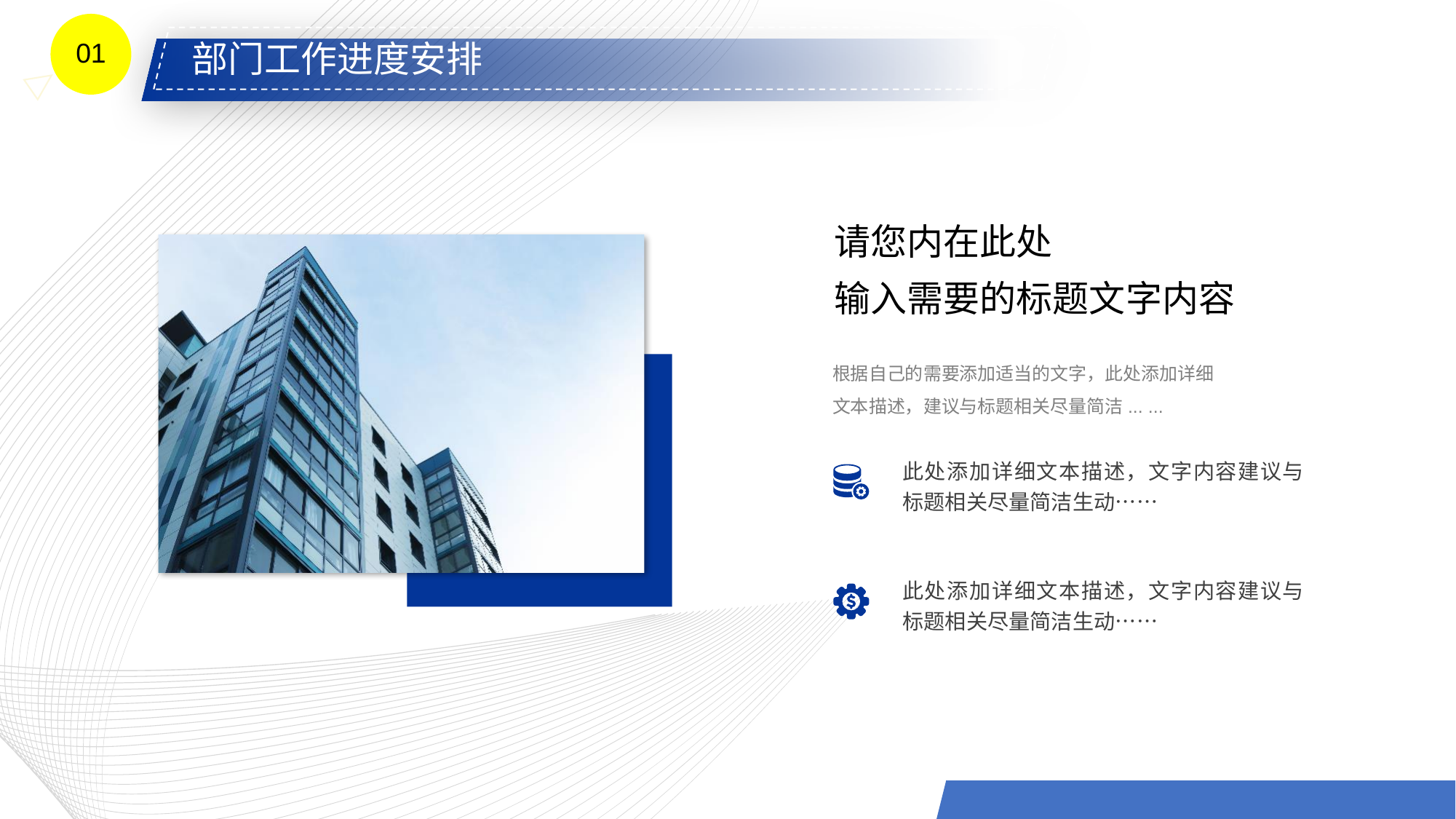

01
部门工作进度安排
请您内在此处
输入需要的标题文字内容

根据自己的需要添加适当的文字，此处添加详细文本描述，建议与标题相关尽量简洁... ...

此处添加详细文本描述，文字内容建议与标题相关尽量简洁生动……

此处添加详细文本描述，文字内容建议与标题相关尽量简洁生动……